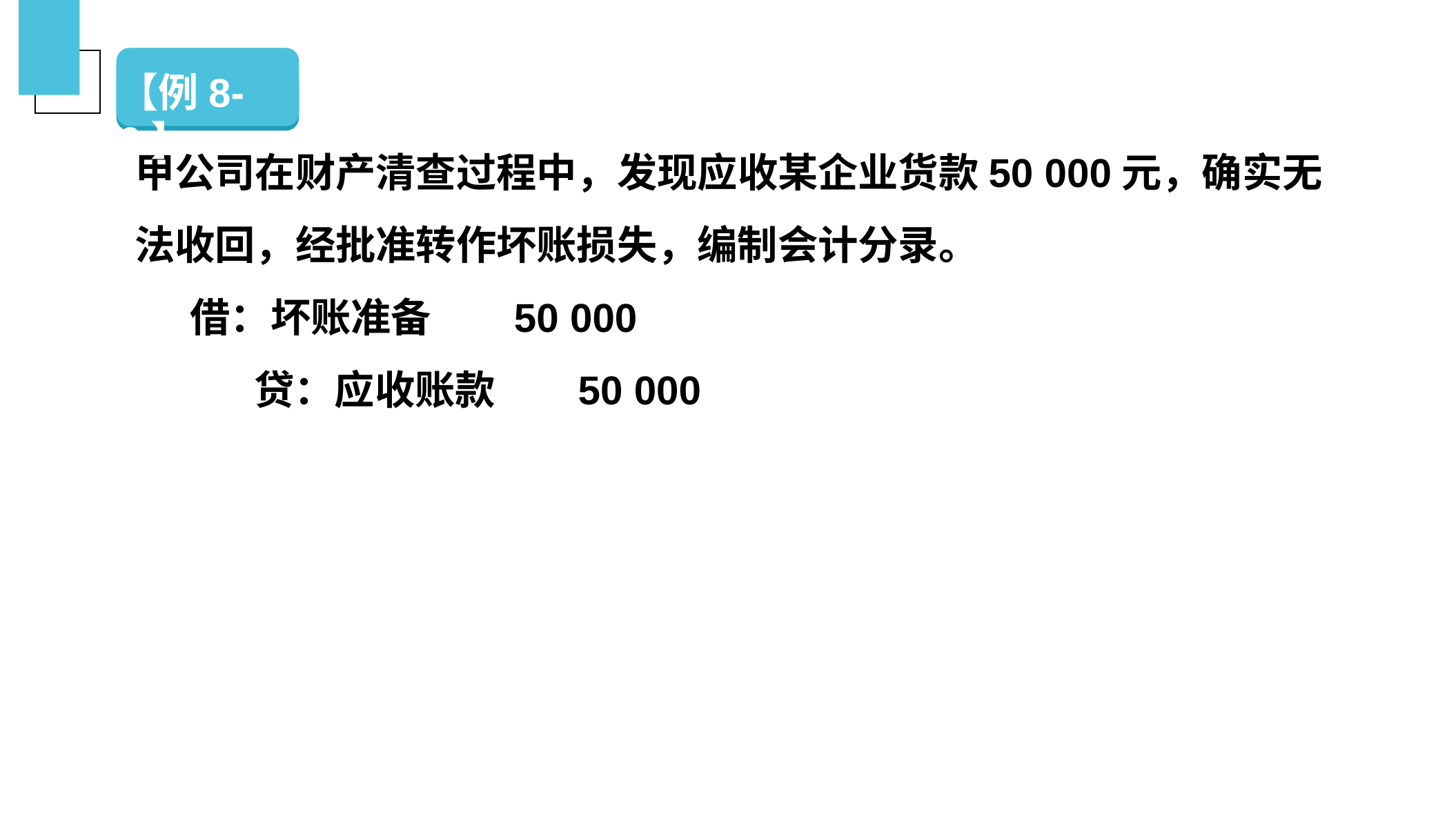

（二）银行存款的清查
【例8-6】
甲公司在财产清查过程中，发现应收某企业货款50 000元，确实无法收回，经批准转作坏账损失，编制会计分录。
     借：坏账准备        50 000
            贷：应收账款        50 000